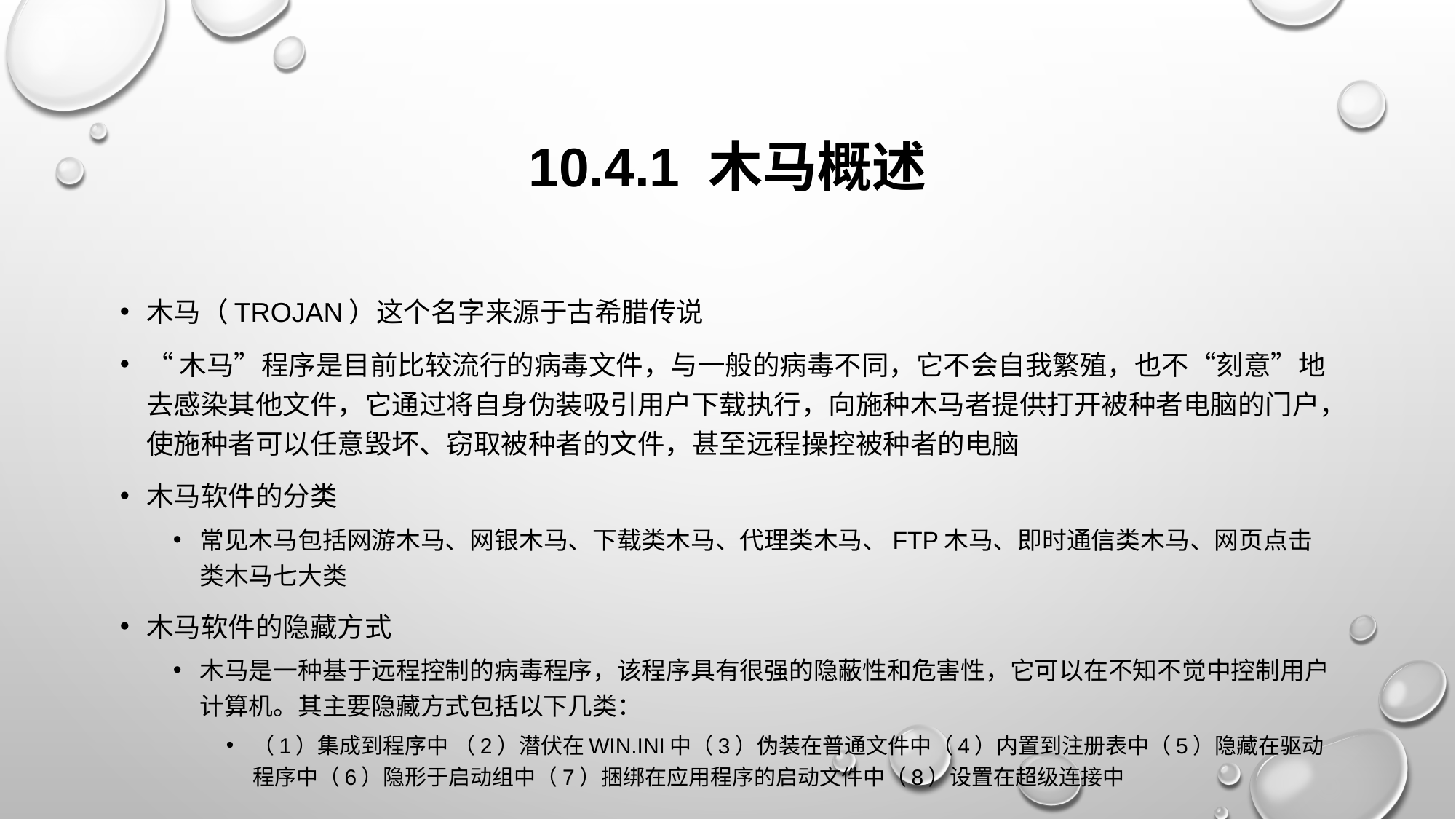

# 10.4.1 木马概述
木马（Trojan）这个名字来源于古希腊传说
“木马”程序是目前比较流行的病毒文件，与一般的病毒不同，它不会自我繁殖，也不“刻意”地去感染其他文件，它通过将自身伪装吸引用户下载执行，向施种木马者提供打开被种者电脑的门户，使施种者可以任意毁坏、窃取被种者的文件，甚至远程操控被种者的电脑
木马软件的分类
常见木马包括网游木马、网银木马、下载类木马、代理类木马、FTP木马、即时通信类木马、网页点击类木马七大类
木马软件的隐藏方式
木马是一种基于远程控制的病毒程序，该程序具有很强的隐蔽性和危害性，它可以在不知不觉中控制用户计算机。其主要隐藏方式包括以下几类：
（1）集成到程序中 （2）潜伏在Win.ini中（3）伪装在普通文件中（4）内置到注册表中（5）隐藏在驱动程序中（6）隐形于启动组中（7）捆绑在应用程序的启动文件中（8）设置在超级连接中